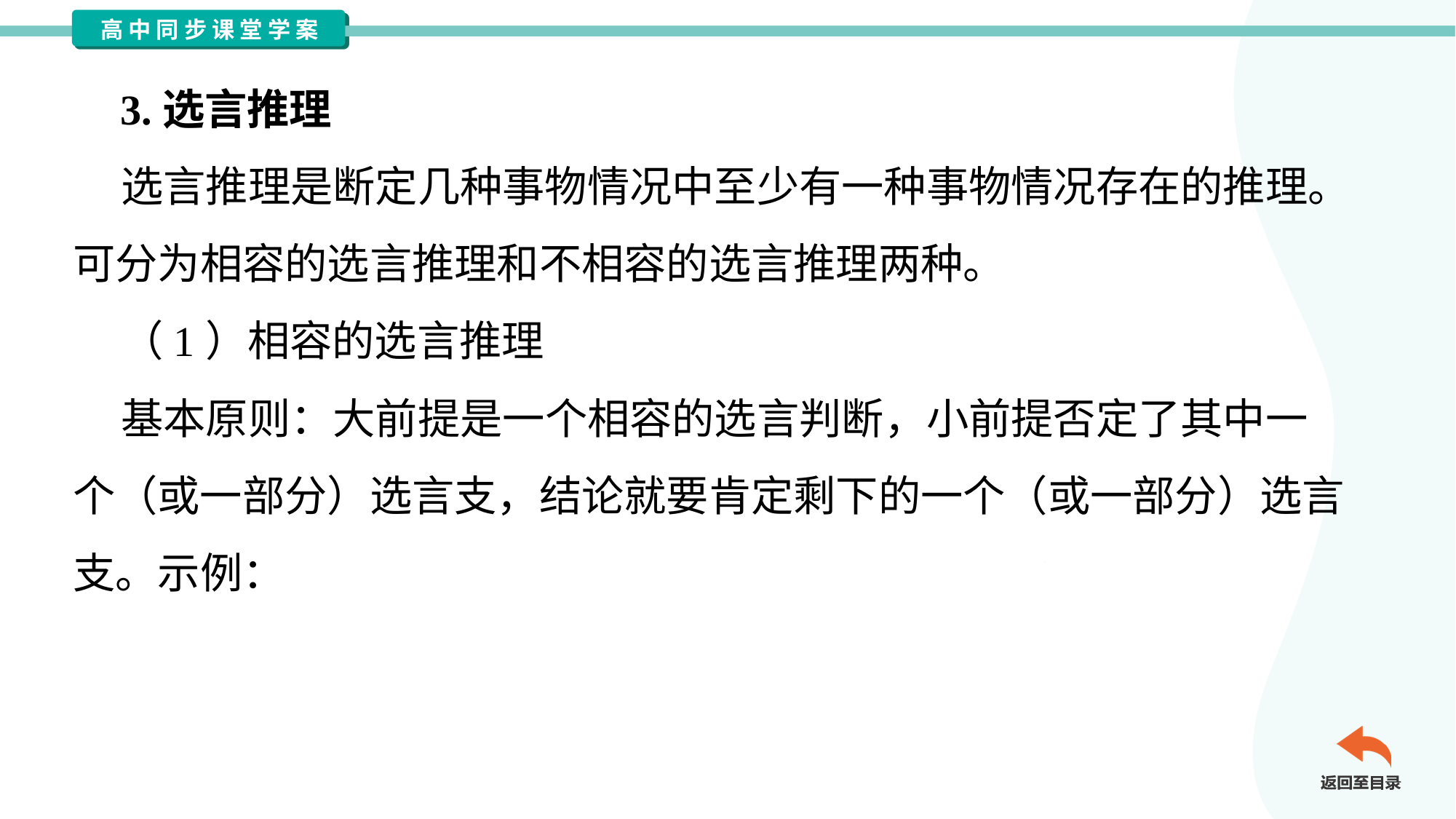

3.选言推理
    选言推理是断定几种事物情况中至少有一种事物情况存在的推理。
可分为相容的选言推理和不相容的选言推理两种。
    （1）相容的选言推理
    基本原则：大前提是一个相容的选言判断，小前提否定了其中一
个（或一部分）选言支，结论就要肯定剩下的一个（或一部分）选言
支。示例：